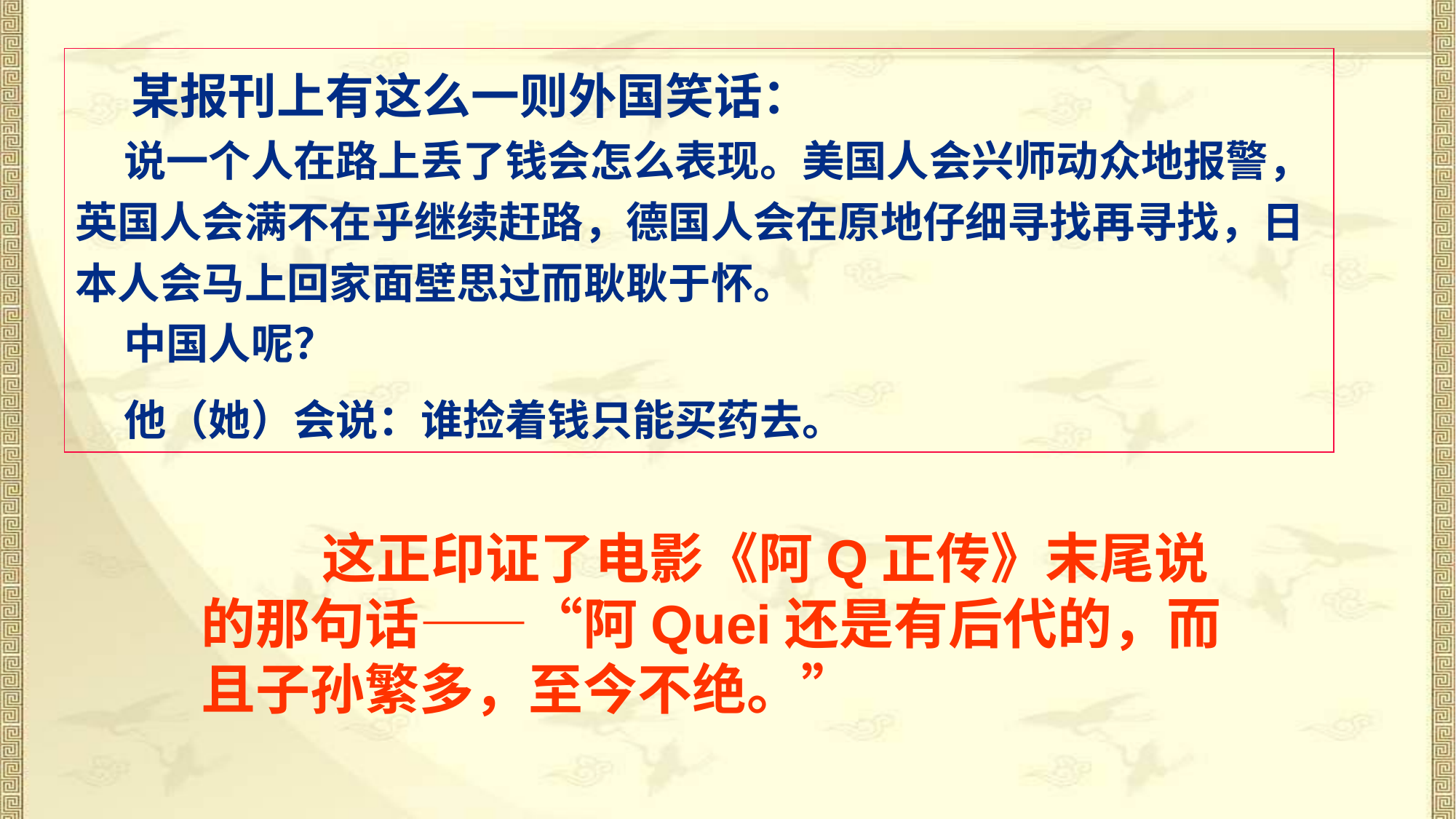

某报刊上有这么一则外国笑话：
    说一个人在路上丢了钱会怎么表现。美国人会兴师动众地报警，英国人会满不在乎继续赶路，德国人会在原地仔细寻找再寻找，日本人会马上回家面壁思过而耿耿于怀。
    中国人呢？
    他（她）会说：谁捡着钱只能买药去。
               这正印证了电影《阿Q正传》末尾说的那句话——“阿Quei还是有后代的，而且子孙繁多，至今不绝。”